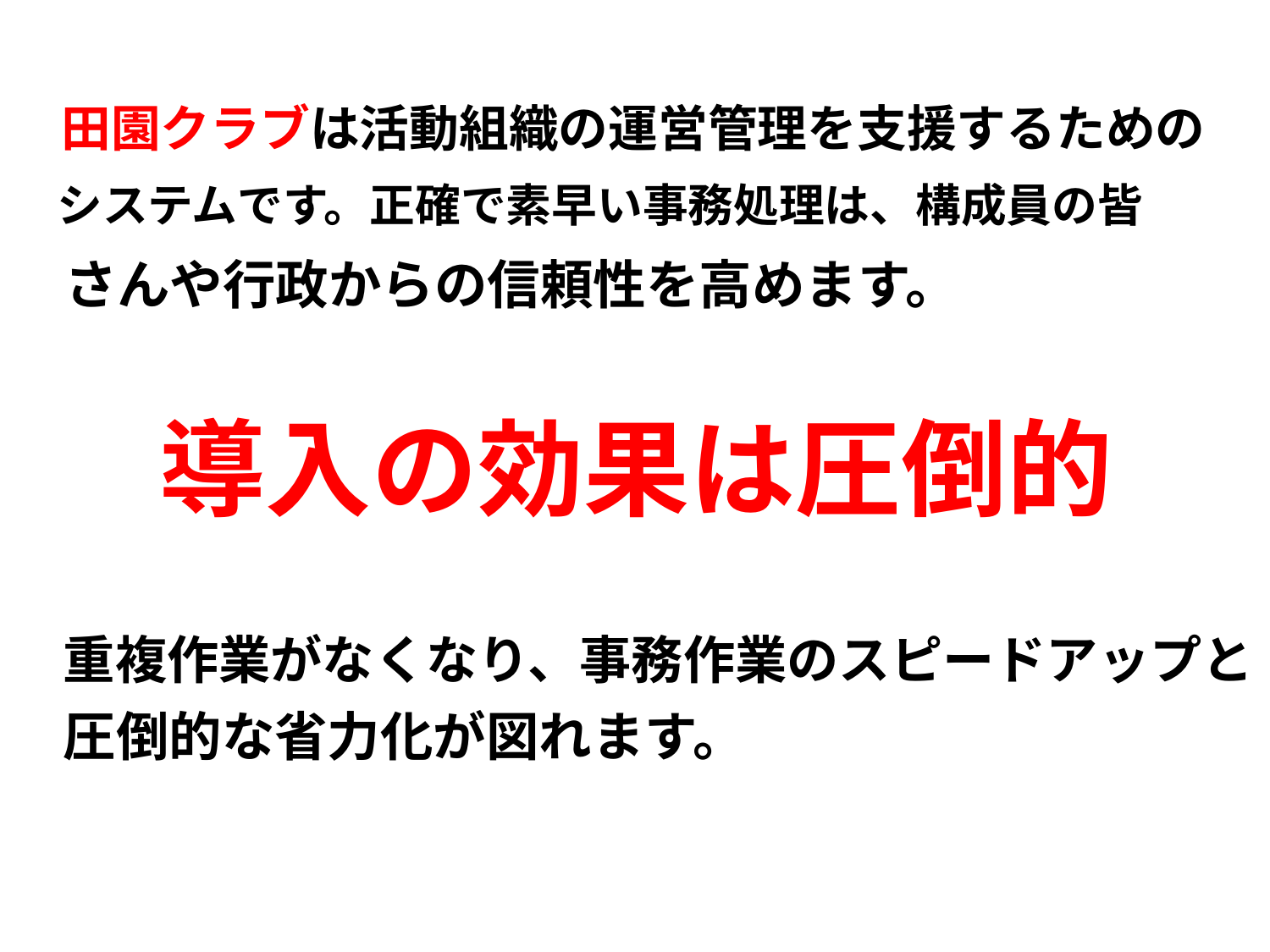

田園クラブは活動組織の運営管理を支援するための
　システムです。正確で素早い事務処理は、構成員の皆
　さんや行政からの信頼性を高めます。
導入の効果は圧倒的
　重複作業がなくなり、事務作業のスピードアップと
　圧倒的な省力化が図れます。